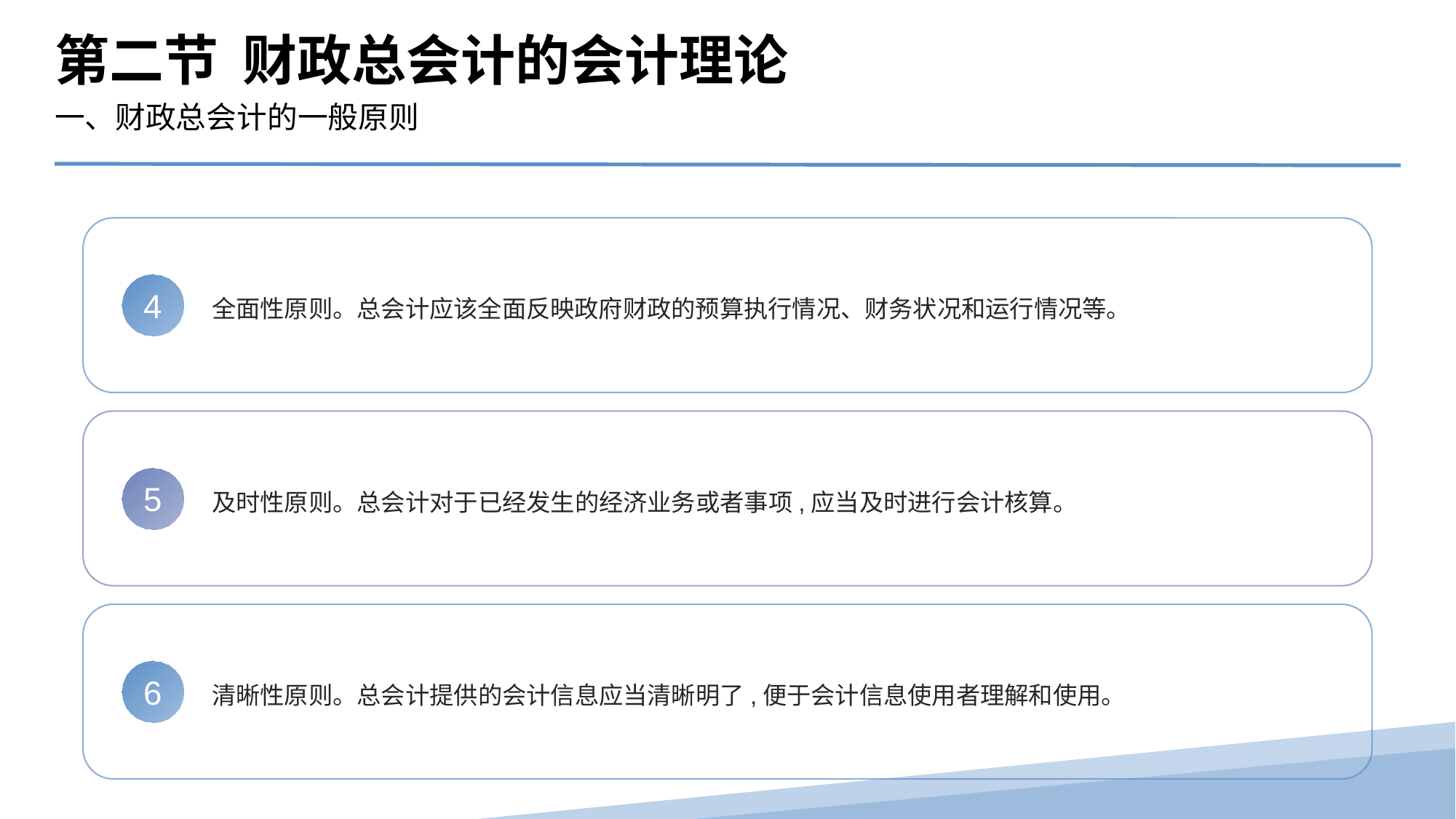

第二节  财政总会计的会计理论
一、财政总会计的一般原则
全面性原则。总会计应该全面反映政府财政的预算执行情况、财务状况和运行情况等。
4
及时性原则。总会计对于已经发生的经济业务或者事项,应当及时进行会计核算。
5
清晰性原则。总会计提供的会计信息应当清晰明了,便于会计信息使用者理解和使用。
6